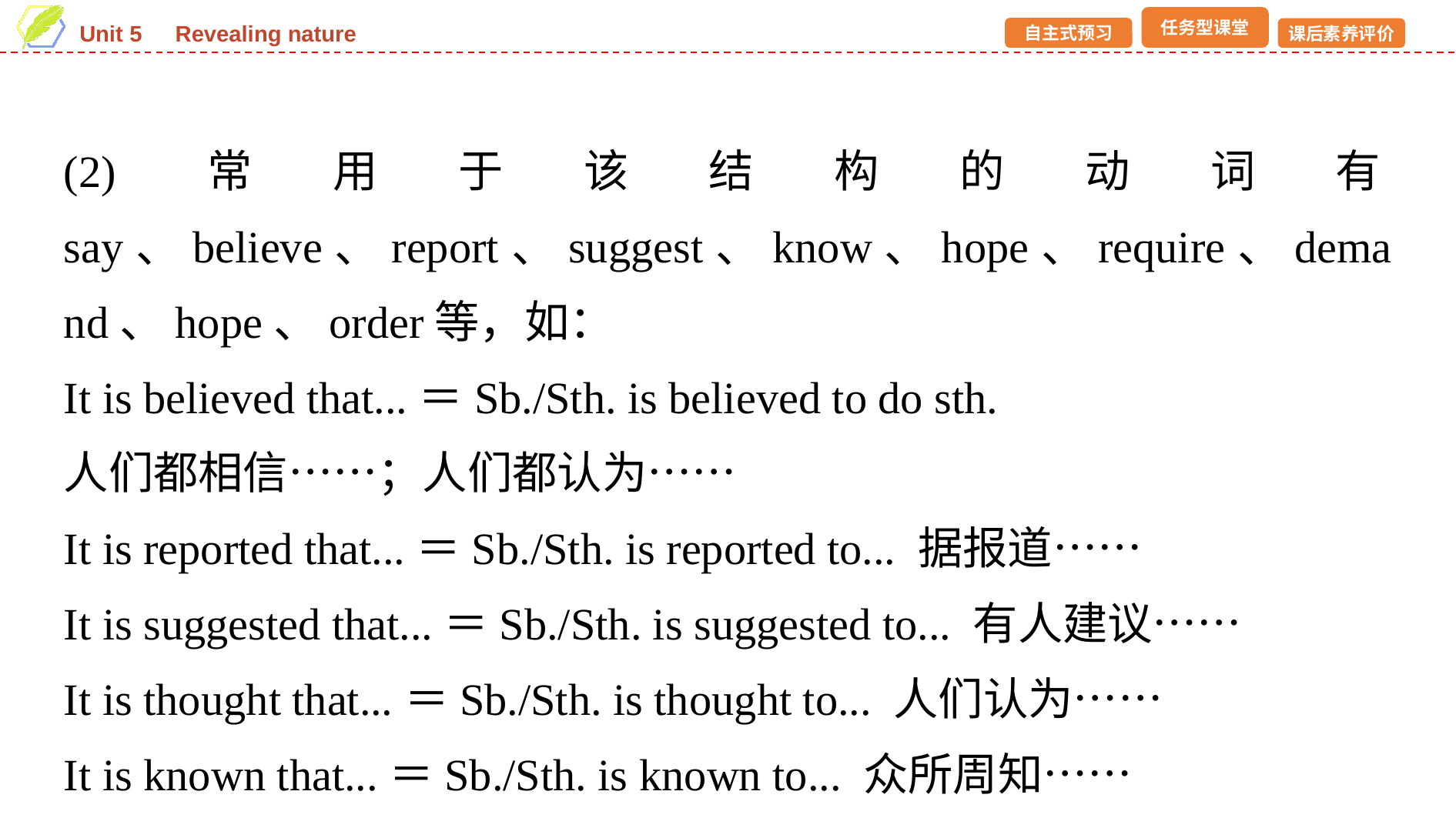

(2)常用于该结构的动词有say、believe、report、suggest、know、hope、require、demand、hope、order等，如：
It is believed that...＝Sb./Sth. is believed to do sth.
人们都相信……；人们都认为……
It is reported that...＝Sb./Sth. is reported to... 据报道……
It is suggested that...＝Sb./Sth. is suggested to... 有人建议……
It is thought that...＝Sb./Sth. is thought to... 人们认为……
It is known that...＝Sb./Sth. is known to... 众所周知……